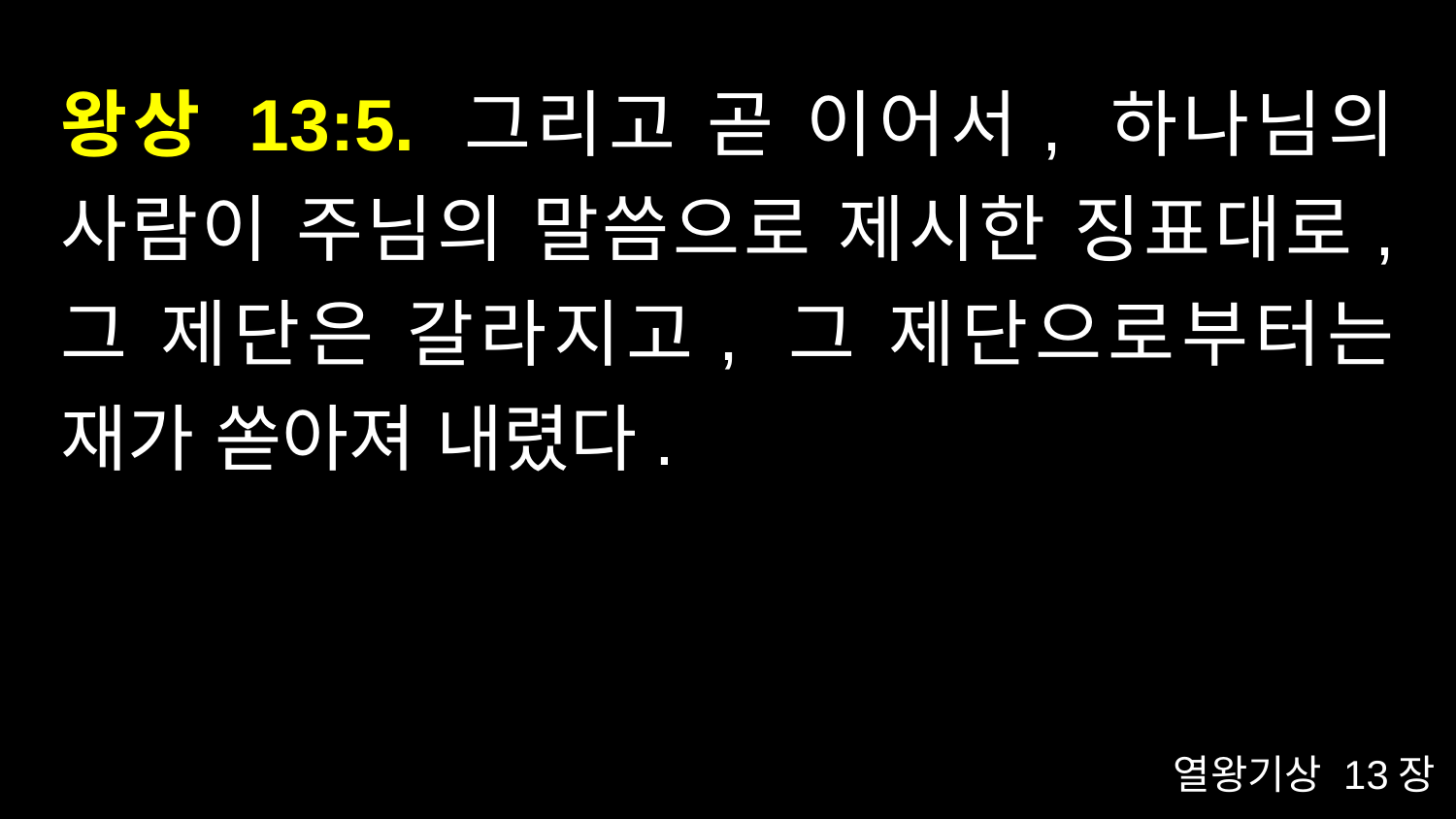

# 왕상 13:5. 그리고 곧 이어서, 하나님의 사람이 주님의 말씀으로 제시한 징표대로, 그 제단은 갈라지고, 그 제단으로부터는 재가 쏟아져 내렸다.
열왕기상 13장